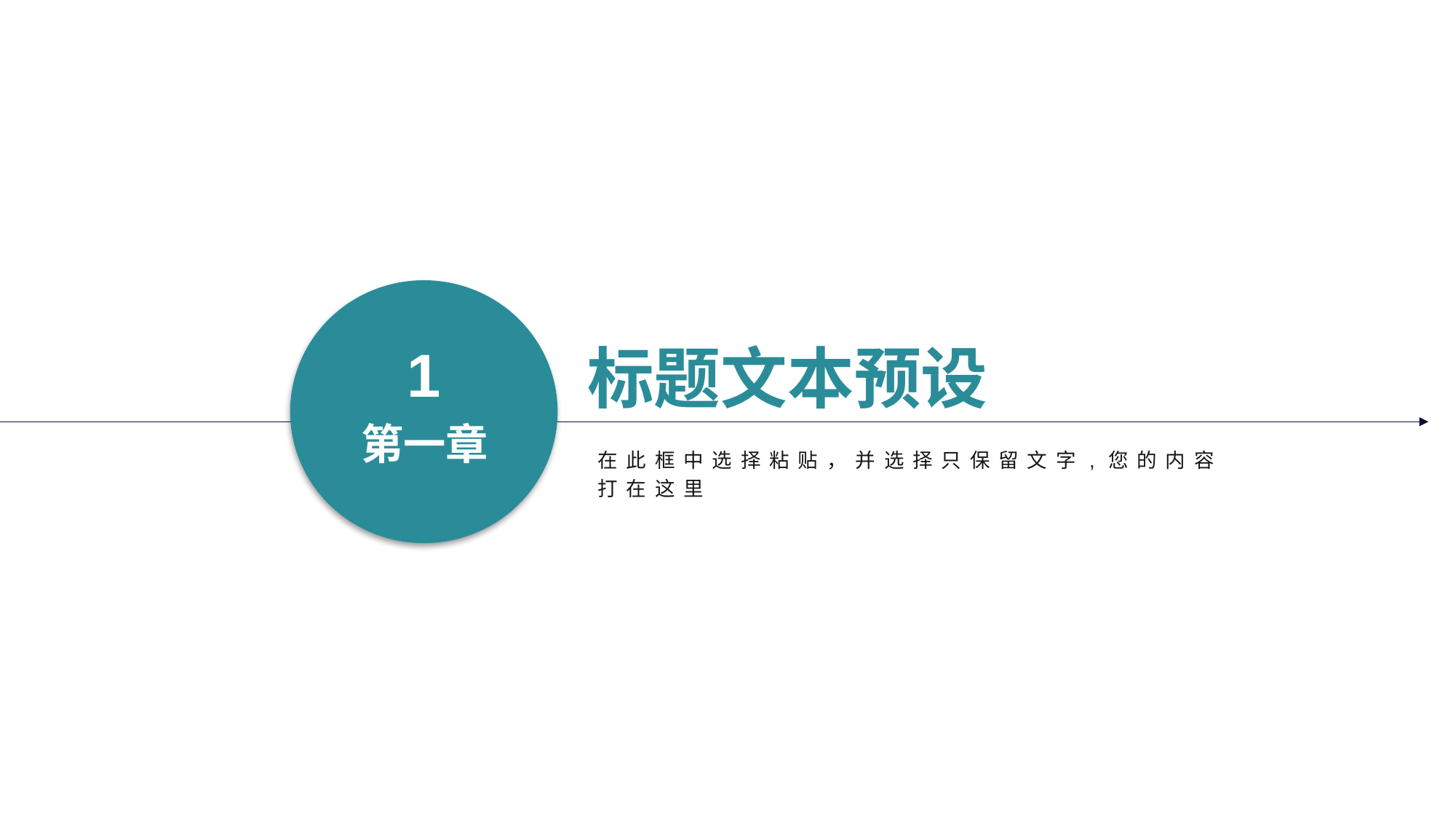

1
标题文本预设
第一章
在此框中选择粘贴，并选择只保留文字,您的内容打在这里